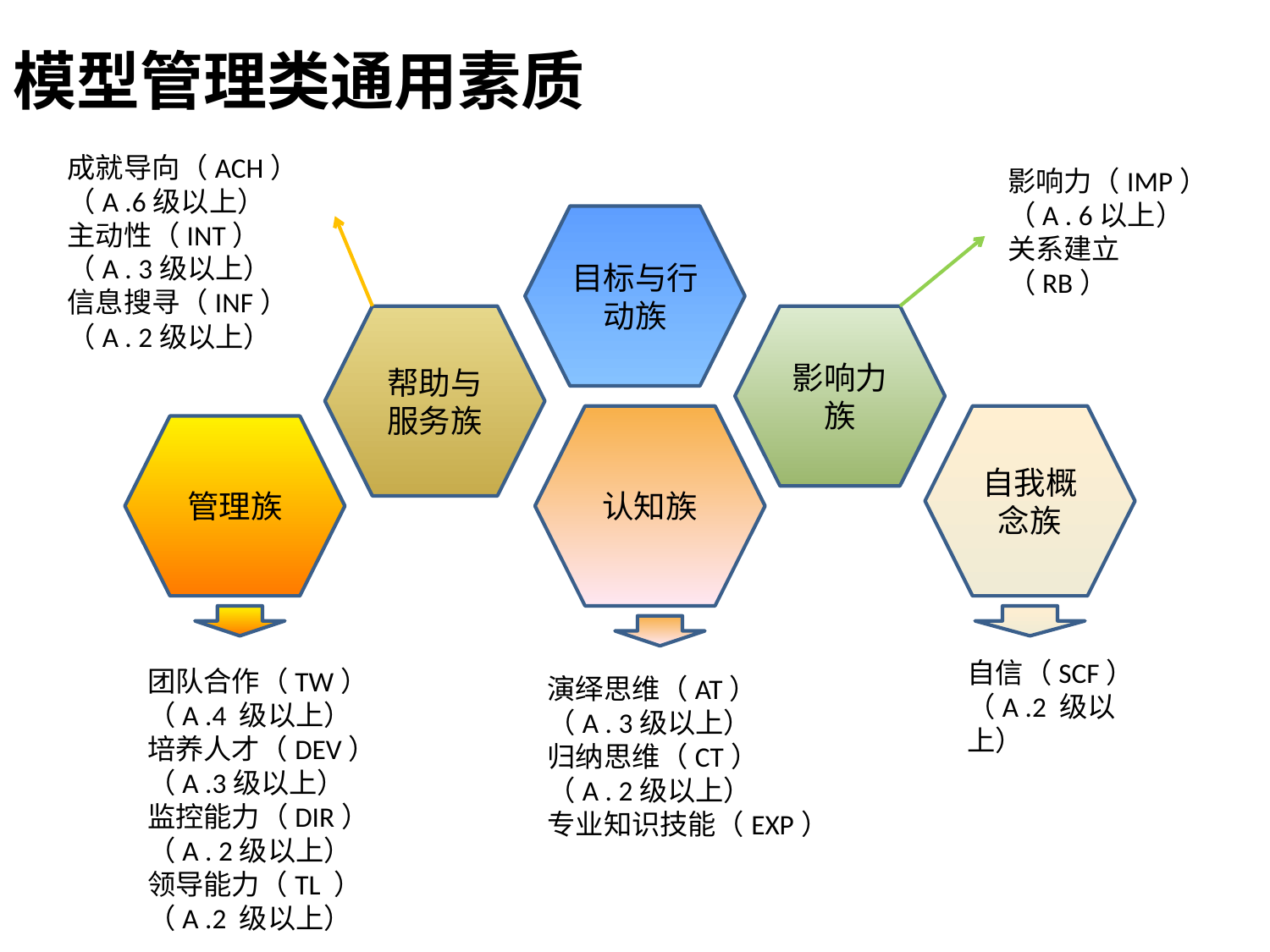

# 模型管理类通用素质
成就导向（ACH）
（A .6级以上）
主动性（INT）
（A . 3级以上）
信息搜寻（INF）
（A . 2级以上）
影响力（IMP）
（A . 6以上）
关系建立（RB）
目标与行动族

帮助与服务族
影响力族
认知族
自我概念族
管理族

团队合作（TW）
（A .4 级以上）
培养人才（DEV）
（A .3级以上）
监控能力（DIR）
（A . 2级以上）
领导能力（TL ）
（A .2 级以上）
自信（SCF）
（A .2 级以上）
演绎思维（AT）
（A . 3级以上）
归纳思维（CT）
（A . 2级以上）
专业知识技能（EXP）